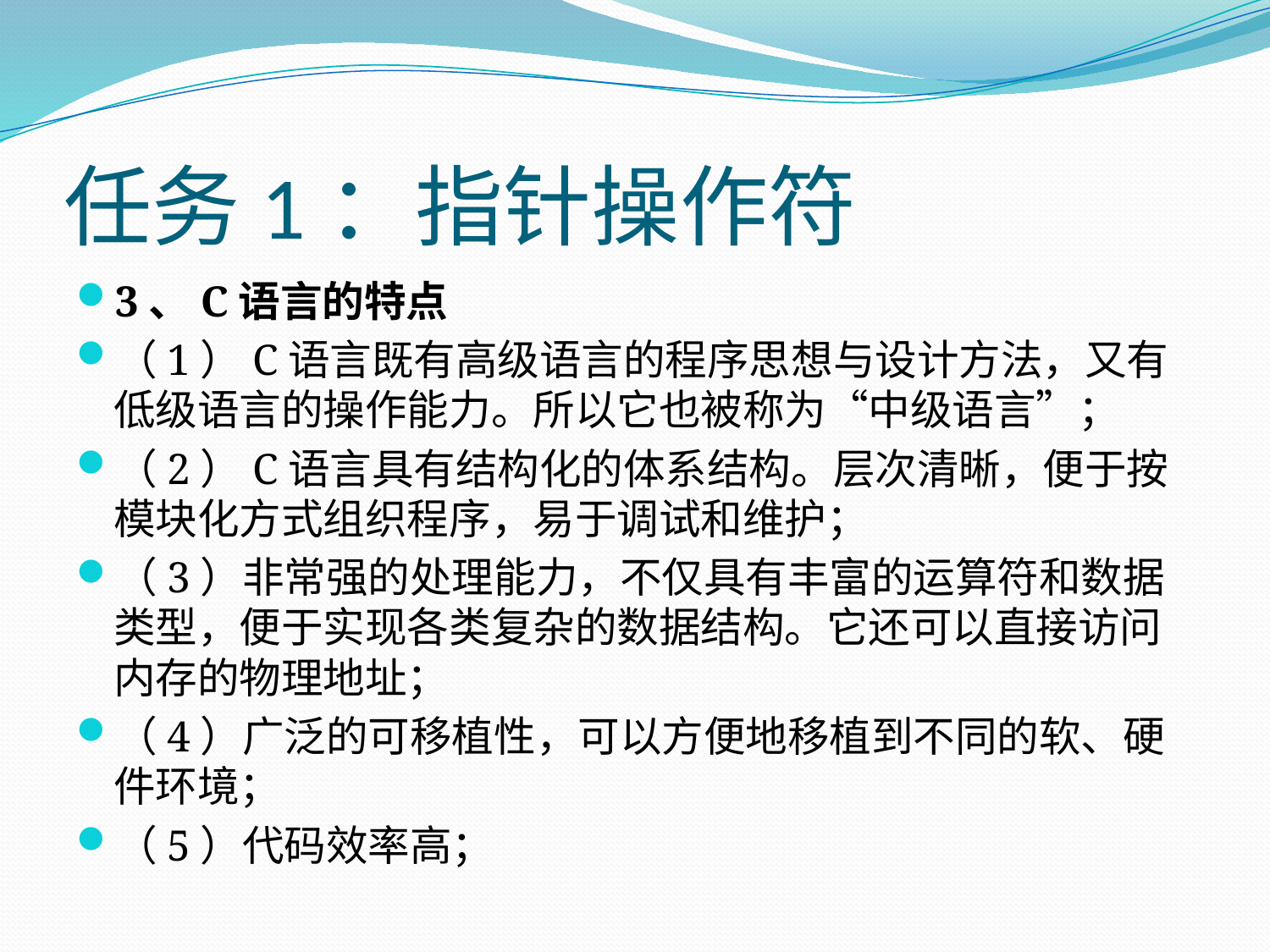

# 任务1：指针操作符
3、C语言的特点
（1）C语言既有高级语言的程序思想与设计方法，又有低级语言的操作能力。所以它也被称为“中级语言”；
（2）C语言具有结构化的体系结构。层次清晰，便于按模块化方式组织程序，易于调试和维护；
（3）非常强的处理能力，不仅具有丰富的运算符和数据类型，便于实现各类复杂的数据结构。它还可以直接访问内存的物理地址；
（4）广泛的可移植性，可以方便地移植到不同的软、硬件环境；
（5）代码效率高；